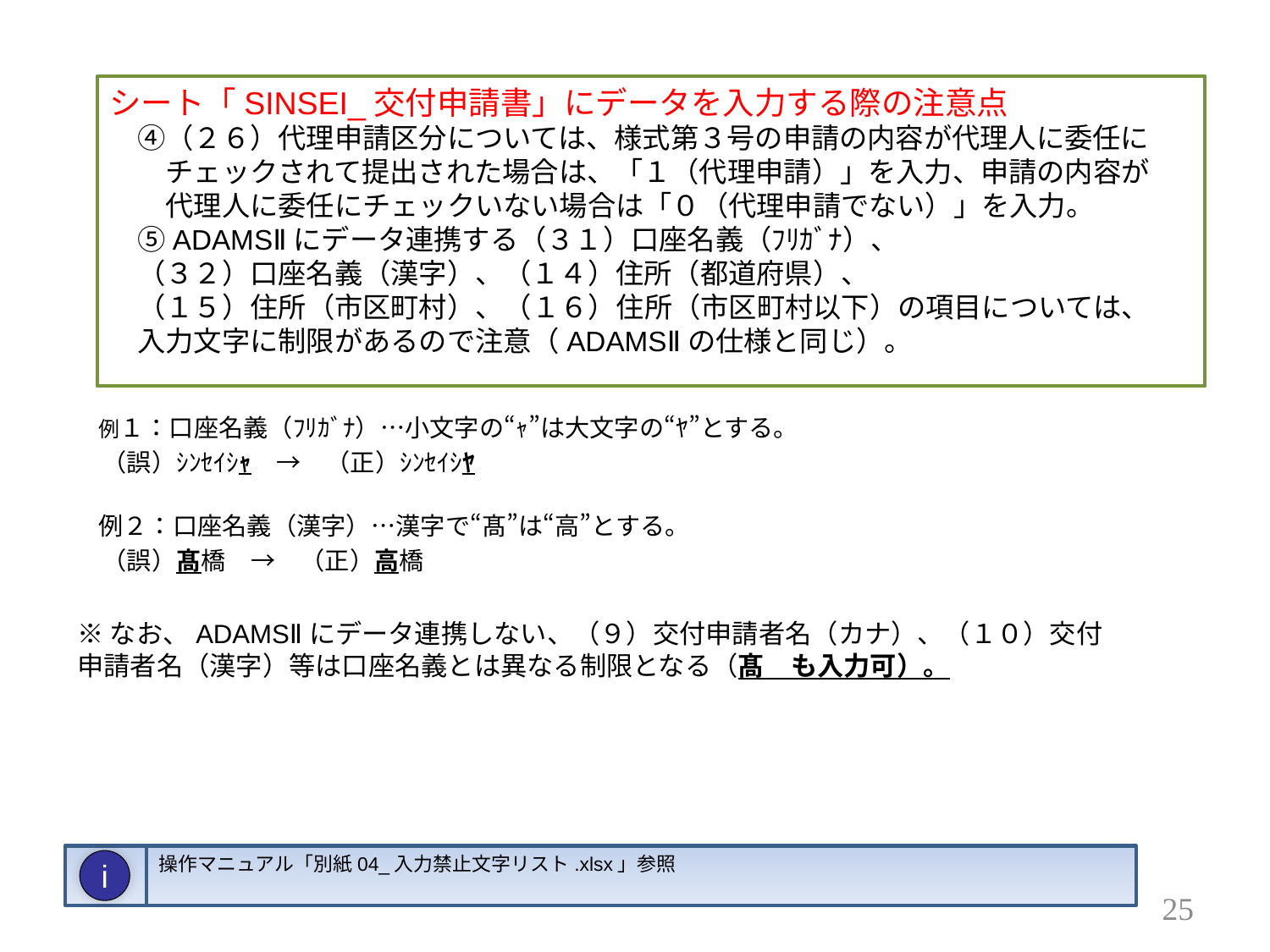

シート「SINSEI_交付申請書」にデータを入力する際の注意点
　④（２６）代理申請区分については、様式第３号の申請の内容が代理人に委任に
　　チェックされて提出された場合は、「１（代理申請）」を入力、申請の内容が
　　代理人に委任にチェックいない場合は「０（代理申請でない）」を入力。
　⑤ADAMSⅡにデータ連携する（３１）口座名義（ﾌﾘｶﾞﾅ）、
　（３２）口座名義（漢字）、（１４）住所（都道府県）、
　（１５）住所（市区町村）、（１６）住所（市区町村以下）の項目については、
　入力文字に制限があるので注意（ADAMSⅡの仕様と同じ）。
　例１：口座名義（ﾌﾘｶﾞﾅ）…小文字の“ｬ”は大文字の“ﾔ”とする。
　（誤）ｼﾝｾｲｼｬ　→　（正）ｼﾝｾｲｼﾔ

　例２：口座名義（漢字）…漢字で“髙”は“高”とする。
　（誤）髙橋　→　（正）高橋

※なお、ADAMSⅡにデータ連携しない、（９）交付申請者名（カナ）、（１０）交付申請者名（漢字）等は口座名義とは異なる制限となる（髙　も入力可）。

操作マニュアル「別紙04_入力禁止文字リスト.xlsx」参照
i
25